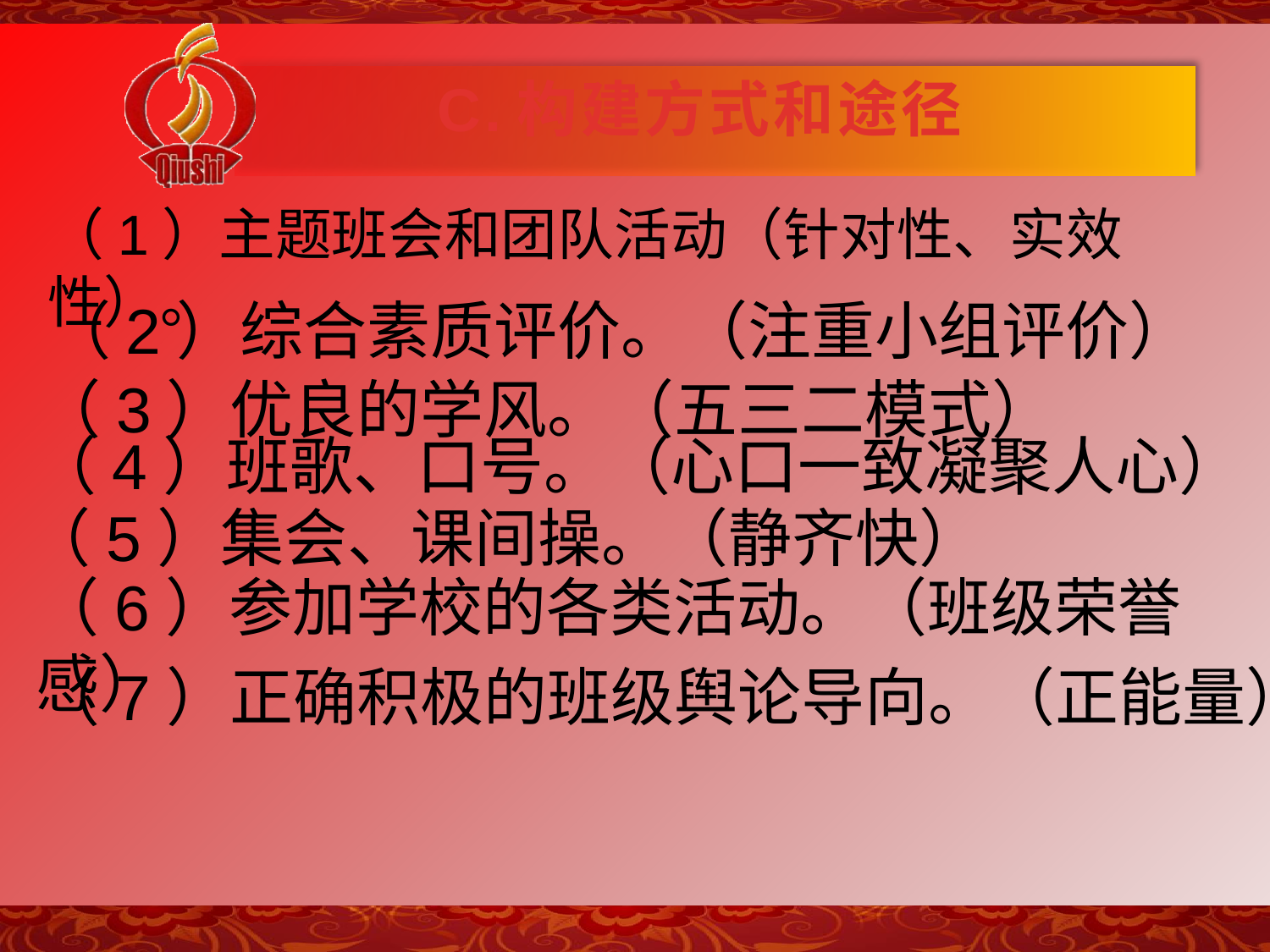

# C.构建方式和途径

（1）主题班会和团队活动（针对性、实效性）。
（2）综合素质评价。（注重小组评价）
（3）优良的学风。（五三二模式）
（4）班歌、口号。（心口一致凝聚人心）
（5）集会、课间操。（静齐快）
（6）参加学校的各类活动。（班级荣誉感）
（7）正确积极的班级舆论导向。（正能量）